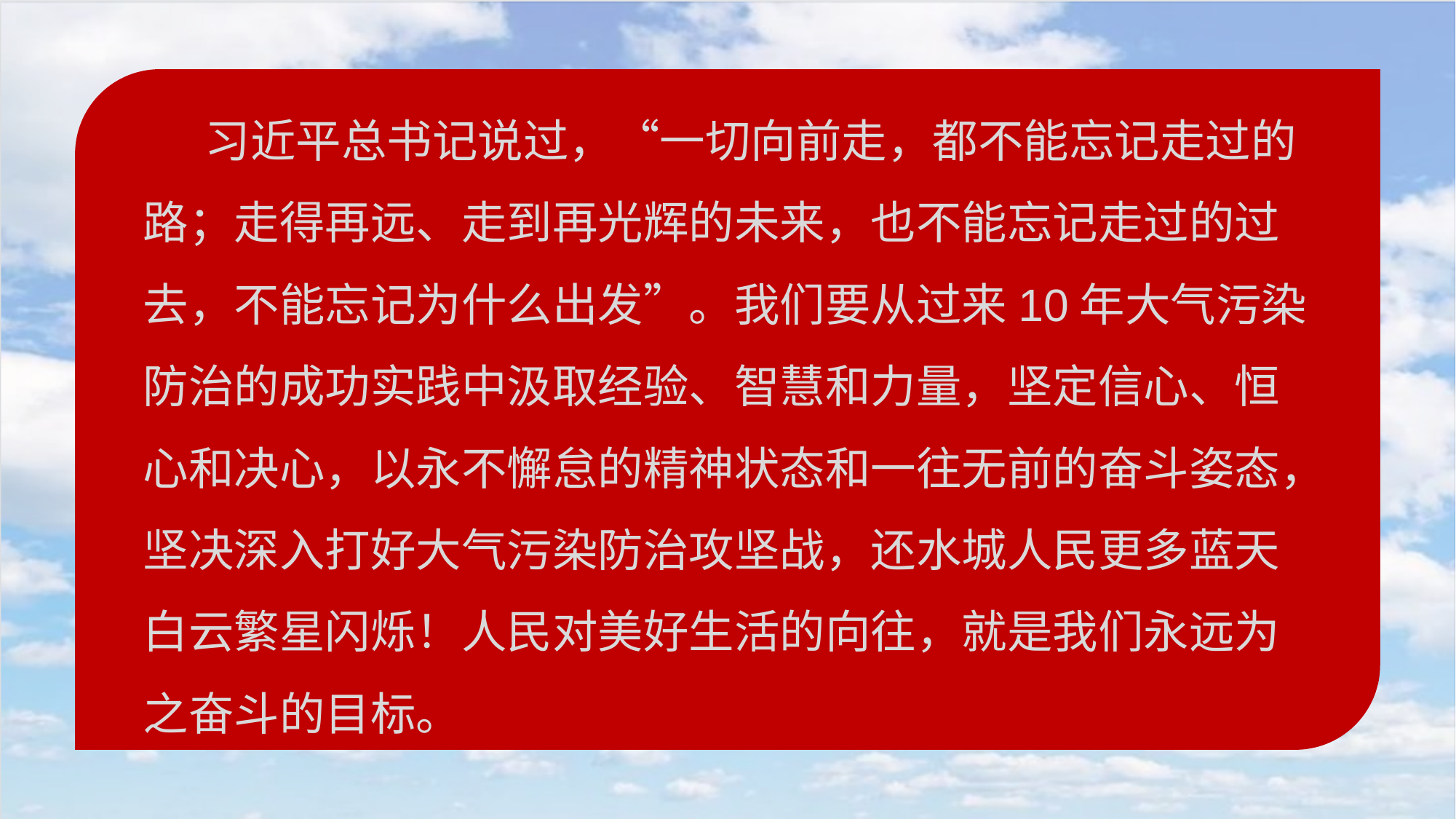

习近平总书记说过，“一切向前走，都不能忘记走过的路；走得再远、走到再光辉的未来，也不能忘记走过的过去，不能忘记为什么出发”。我们要从过来10年大气污染防治的成功实践中汲取经验、智慧和力量，坚定信心、恒心和决心，以永不懈怠的精神状态和一往无前的奋斗姿态，坚决深入打好大气污染防治攻坚战，还水城人民更多蓝天白云繁星闪烁！人民对美好生活的向往，就是我们永远为之奋斗的目标。